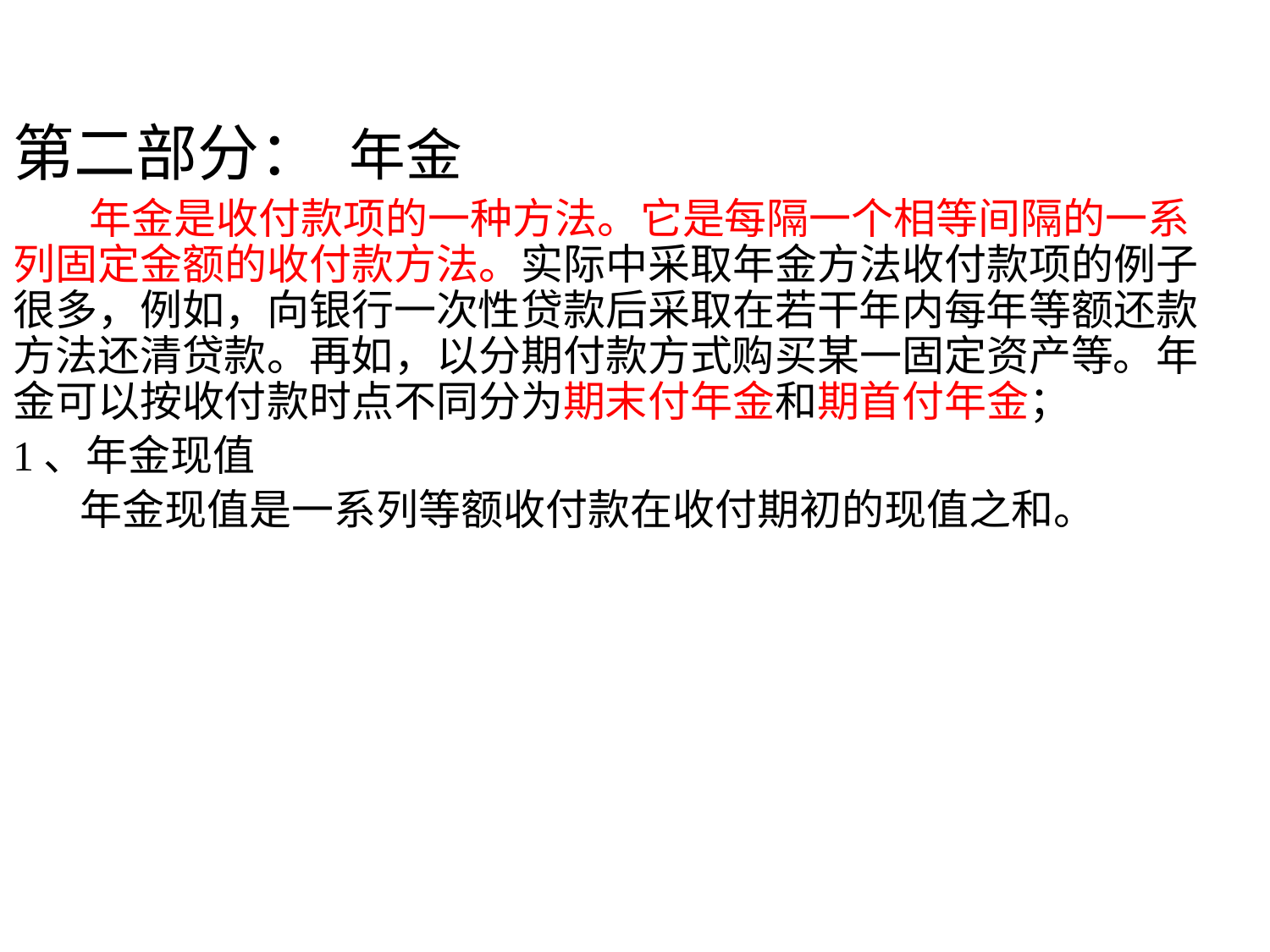

第二部分：  年金
       年金是收付款项的一种方法。它是每隔一个相等间隔的一系列固定金额的收付款方法。实际中采取年金方法收付款项的例子很多，例如，向银行一次性贷款后采取在若干年内每年等额还款方法还清贷款。再如，以分期付款方式购买某一固定资产等。年金可以按收付款时点不同分为期末付年金和期首付年金；
1、年金现值
      年金现值是一系列等额收付款在收付期初的现值之和。